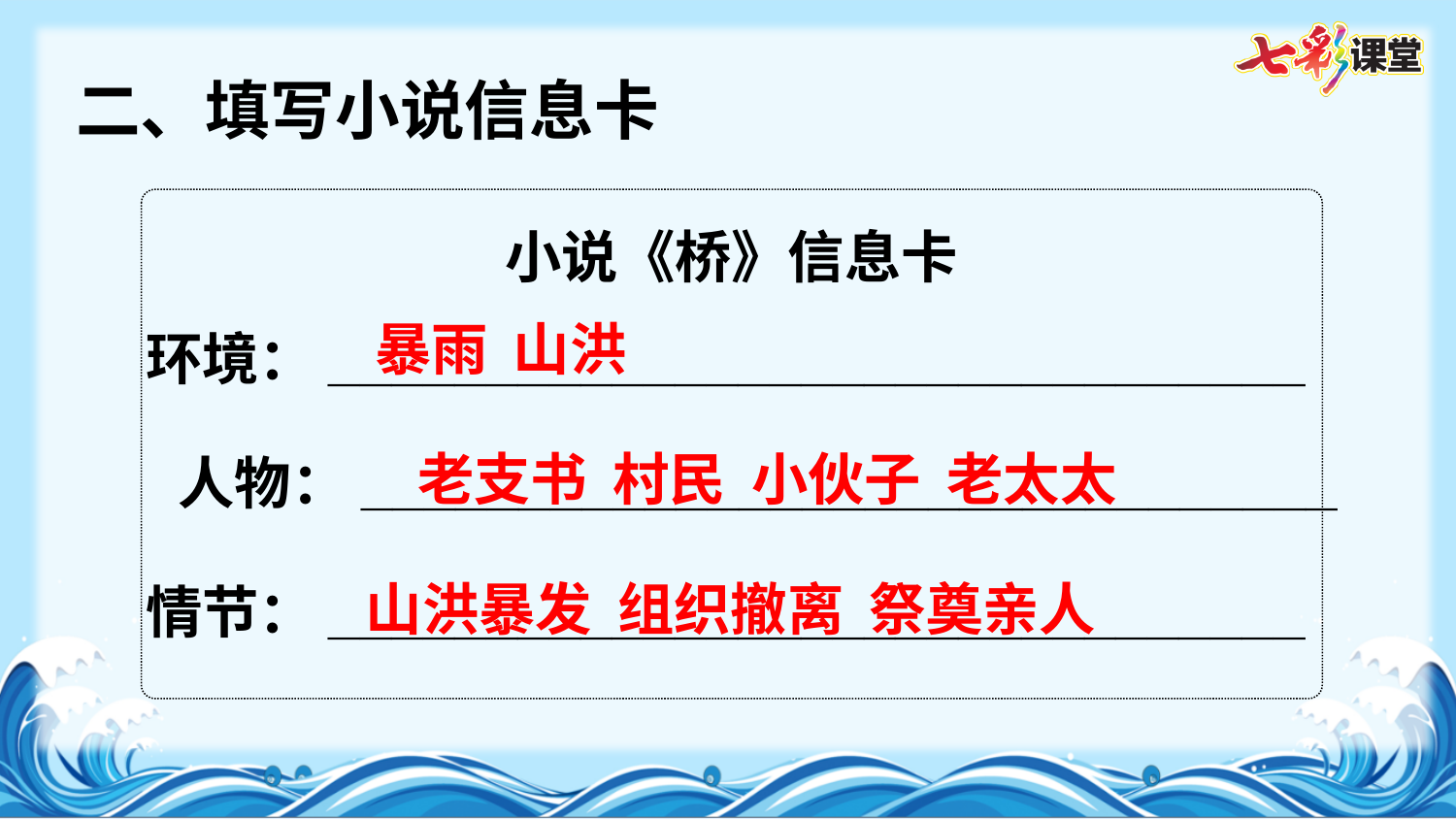

二、填写小说信息卡

小说《桥》信息卡
暴雨  山洪
环境：_______________________________
老支书  村民  小伙子  老太太
人物：_______________________________
山洪暴发  组织撤离  祭奠亲人
情节：_______________________________